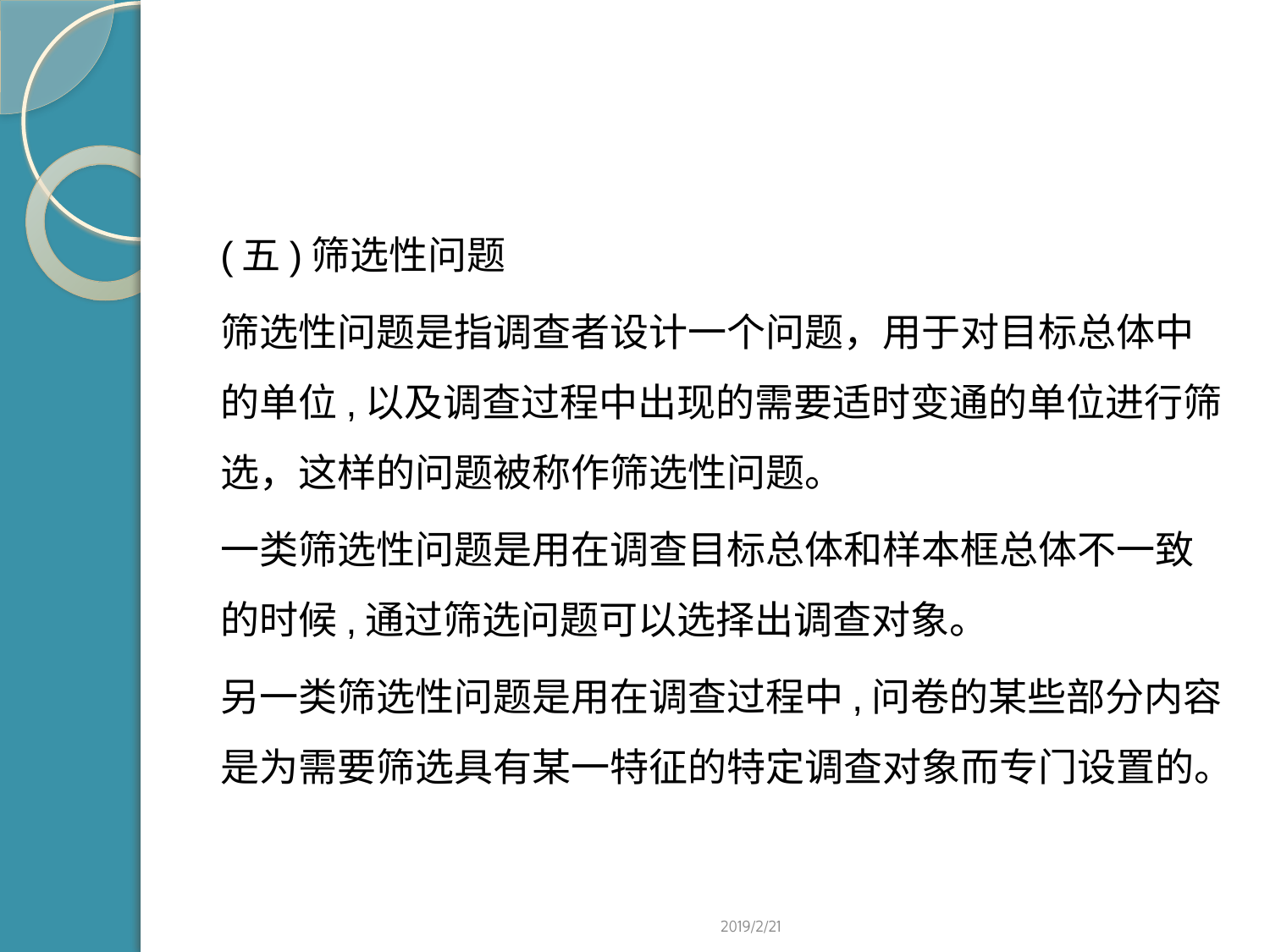

#
(五)筛选性问题
筛选性问题是指调查者设计一个问题，用于对目标总体中的单位,以及调查过程中出现的需要适时变通的单位进行筛选，这样的问题被称作筛选性问题。
一类筛选性问题是用在调查目标总体和样本框总体不一致的时候,通过筛选问题可以选择出调查对象。
另一类筛选性问题是用在调查过程中,问卷的某些部分内容是为需要筛选具有某一特征的特定调查对象而专门设置的。

2019/2/21